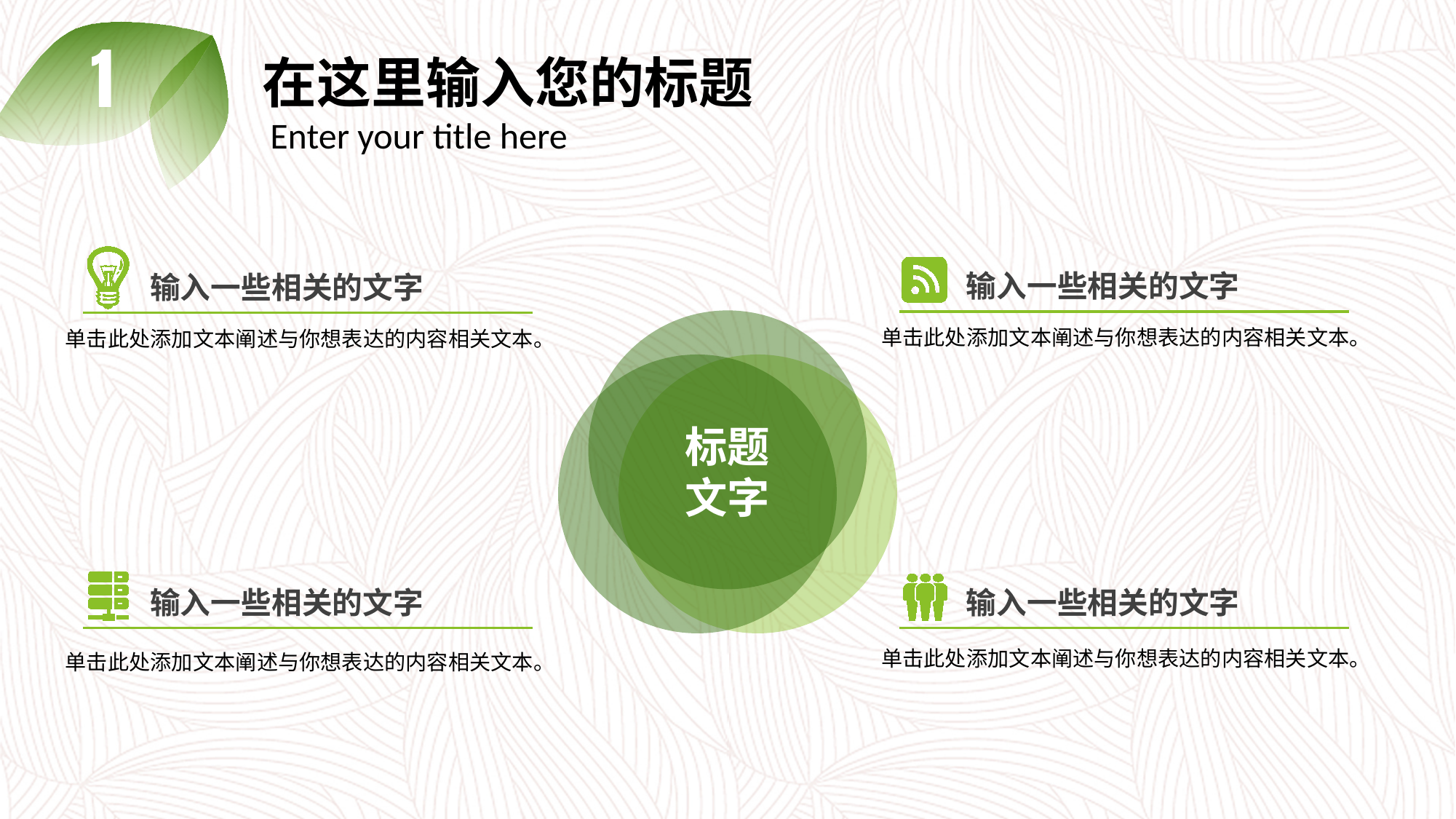

1
在这里输入您的标题
 Enter your title here

输入一些相关的文字
输入一些相关的文字

单击此处添加文本阐述与你想表达的内容相关文本。
单击此处添加文本阐述与你想表达的内容相关文本。

标题文字

输入一些相关的文字
输入一些相关的文字
单击此处添加文本阐述与你想表达的内容相关文本。
单击此处添加文本阐述与你想表达的内容相关文本。